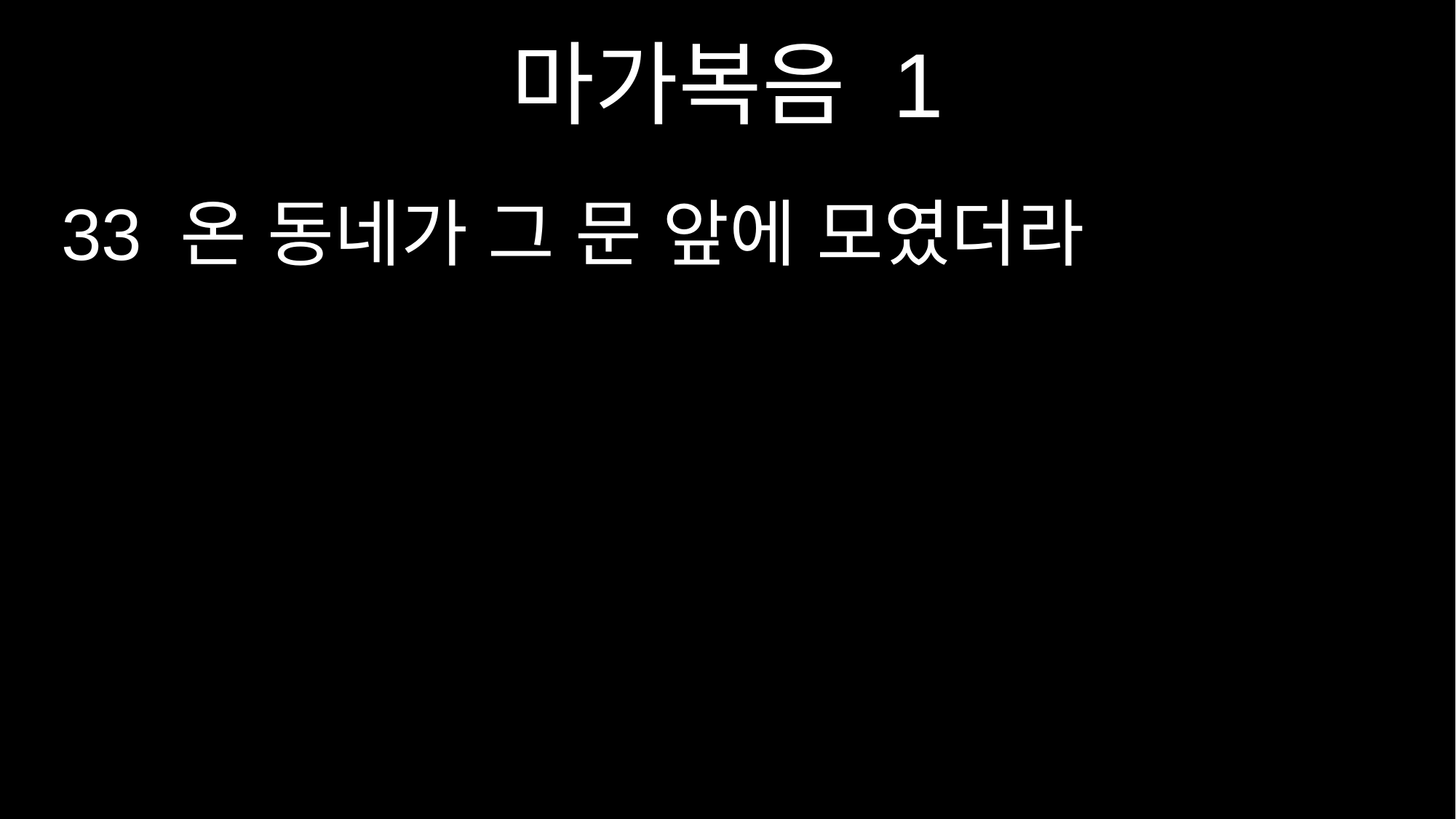

마가복음 1
33 온 동네가 그 문 앞에 모였더라